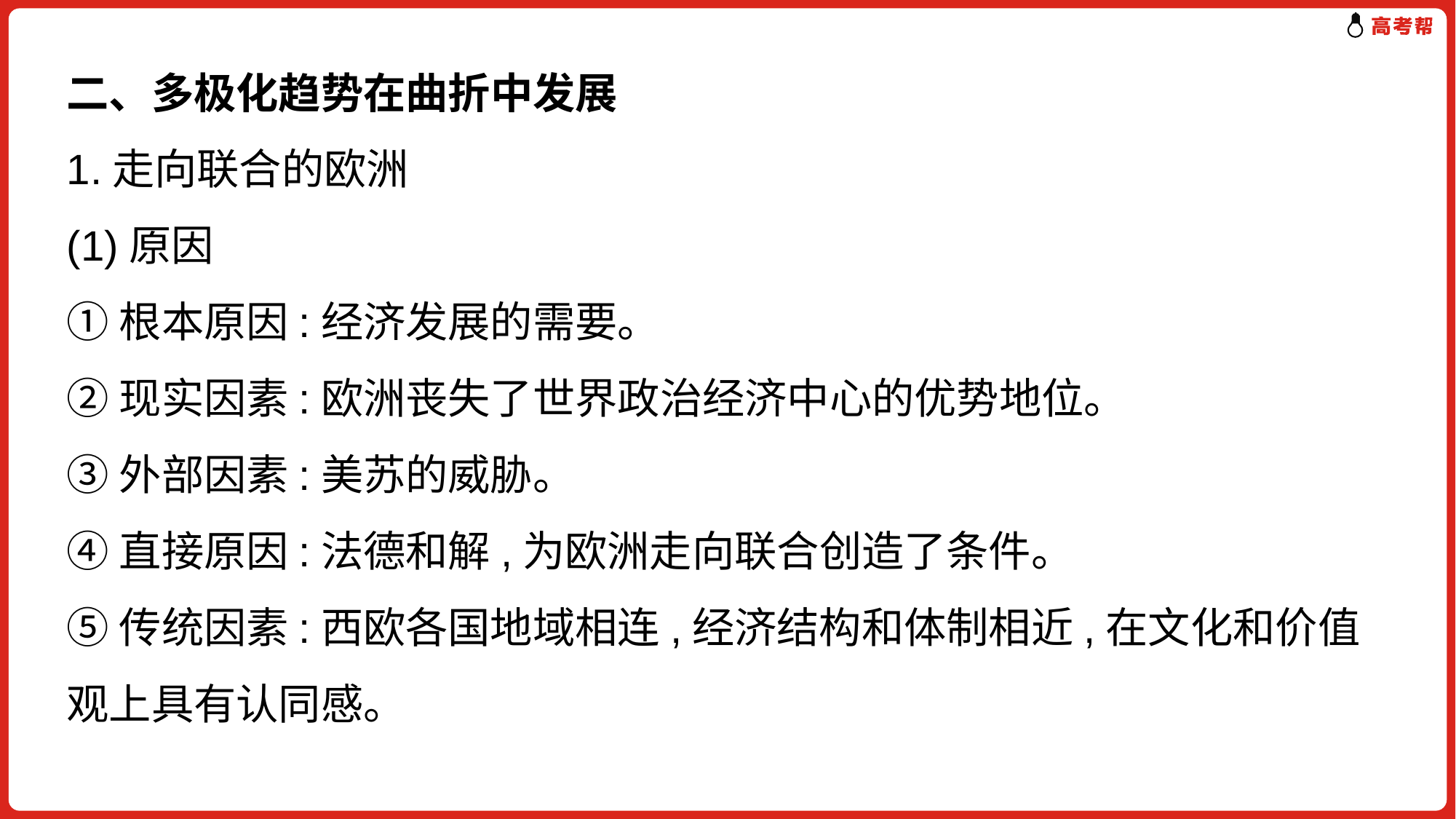

二、多极化趋势在曲折中发展
1.走向联合的欧洲
(1)原因
①根本原因:经济发展的需要。
②现实因素:欧洲丧失了世界政治经济中心的优势地位。
③外部因素:美苏的威胁。
④直接原因:法德和解,为欧洲走向联合创造了条件。
⑤传统因素:西欧各国地域相连,经济结构和体制相近,在文化和价值观上具有认同感。